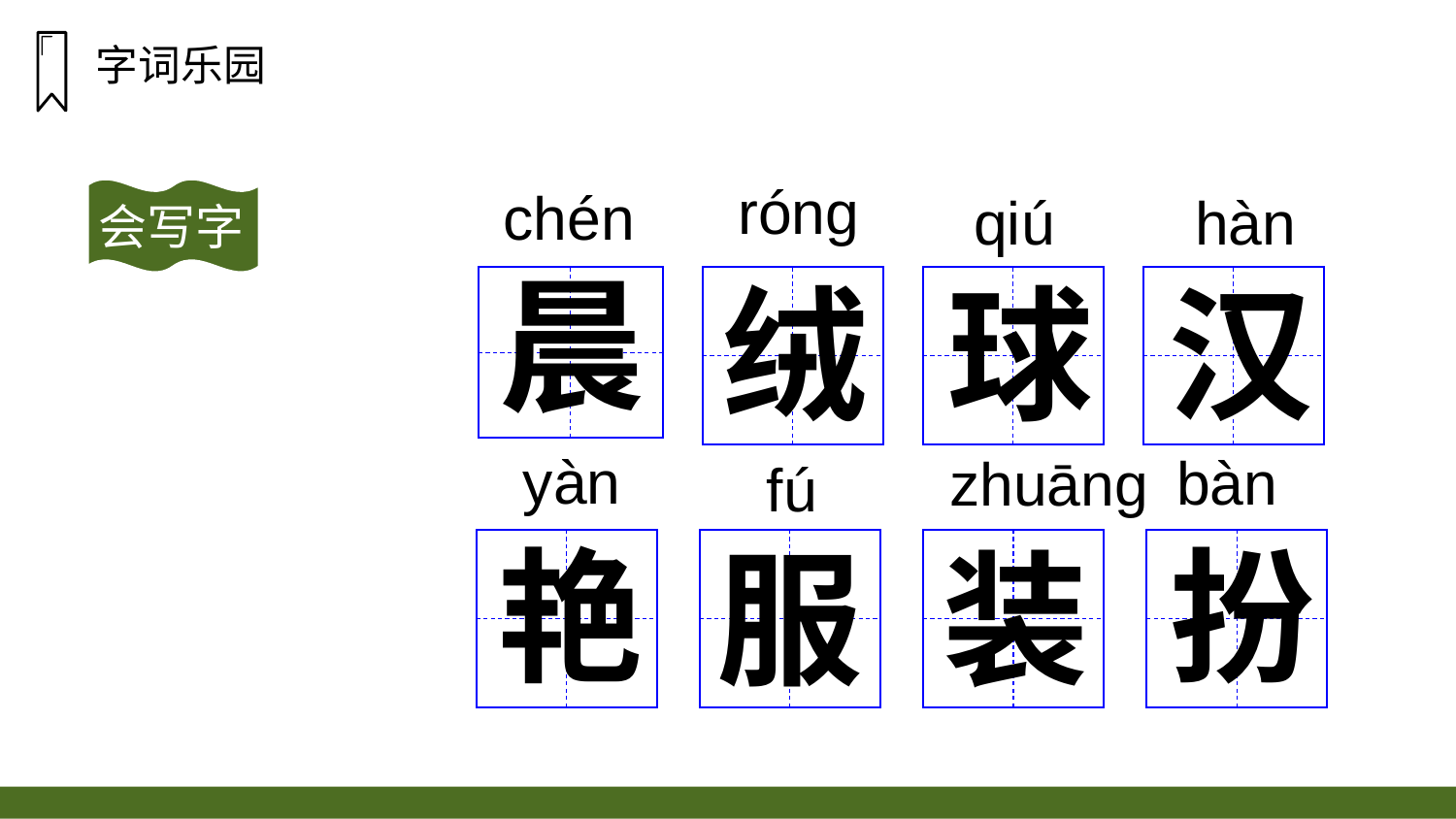

字词乐园
rónɡ
chén
会写字
qiú
hàn
晨
汉
绒
球

yàn
bàn
zhuānɡ
fú
艳
扮
服
装